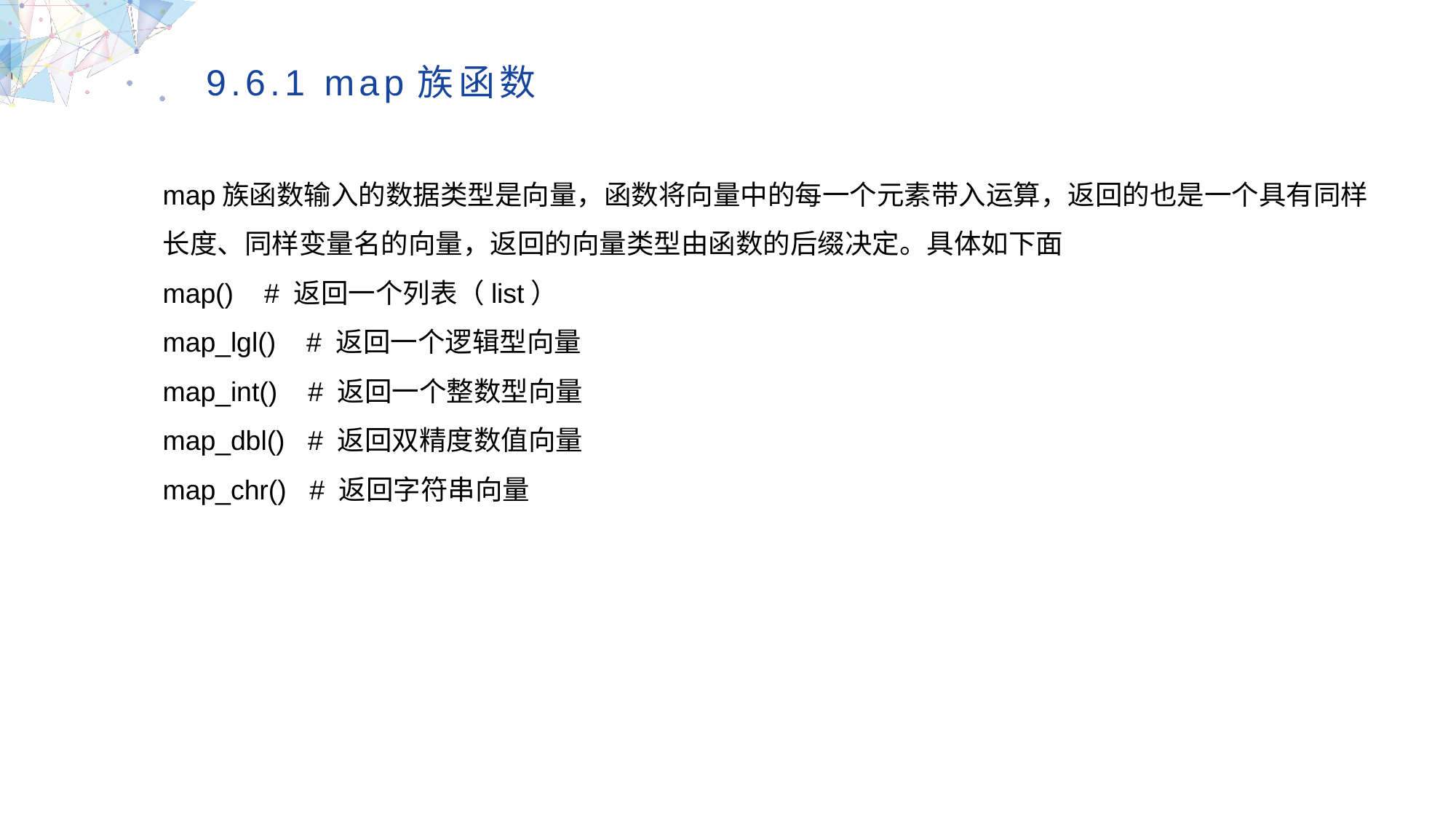

9.6.1 map族函数
map族函数输入的数据类型是向量，函数将向量中的每一个元素带入运算，返回的也是一个具有同样长度、同样变量名的向量，返回的向量类型由函数的后缀决定。具体如下面
map()    # 返回一个列表（list）
map_lgl()    # 返回一个逻辑型向量
map_int()    # 返回一个整数型向量
map_dbl()   # 返回双精度数值向量
map_chr()   # 返回字符串向量

MULTIPURPOSE PRESENTATION TEMPLATE | UNIQUE DESIGN
Welcome Message
Please replace text, click add relevant headline, modify the text content, also can copy your content to this directly. Please replace text, click add relevant headline, modify the text content, also can copy your content to this directly.